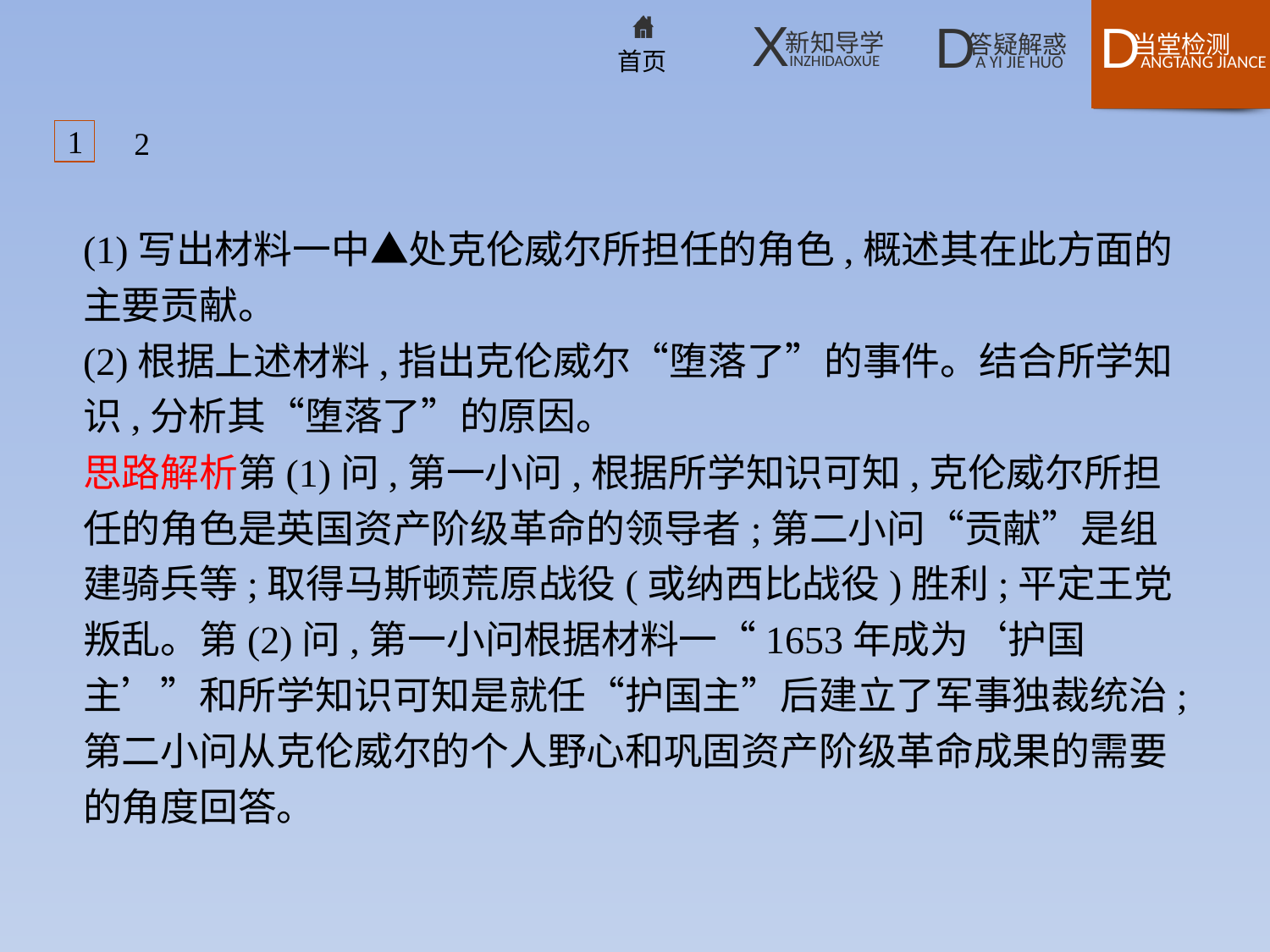

1
2
(1)写出材料一中▲处克伦威尔所担任的角色,概述其在此方面的主要贡献。
(2)根据上述材料,指出克伦威尔“堕落了”的事件。结合所学知识,分析其“堕落了”的原因。
思路解析第(1)问,第一小问,根据所学知识可知,克伦威尔所担任的角色是英国资产阶级革命的领导者;第二小问“贡献”是组建骑兵等;取得马斯顿荒原战役(或纳西比战役)胜利;平定王党叛乱。第(2)问,第一小问根据材料一“1653年成为‘护国主’”和所学知识可知是就任“护国主”后建立了军事独裁统治;第二小问从克伦威尔的个人野心和巩固资产阶级革命成果的需要的角度回答。